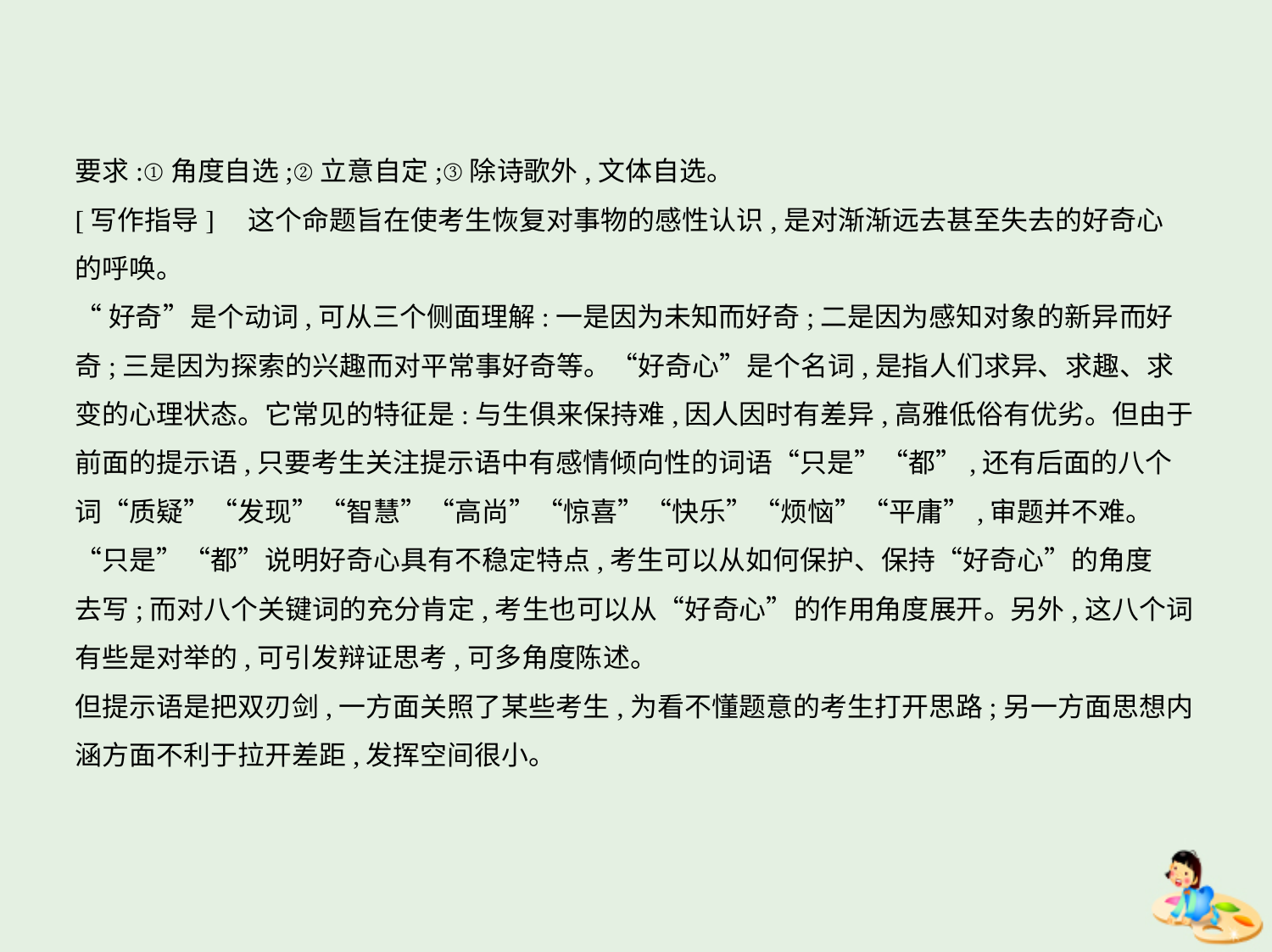

要求:①角度自选;②立意自定;③除诗歌外,文体自选。
[写作指导]　这个命题旨在使考生恢复对事物的感性认识,是对渐渐远去甚至失去的好奇心
的呼唤。
“好奇”是个动词,可从三个侧面理解:一是因为未知而好奇;二是因为感知对象的新异而好
奇;三是因为探索的兴趣而对平常事好奇等。“好奇心”是个名词,是指人们求异、求趣、求
变的心理状态。它常见的特征是:与生俱来保持难,因人因时有差异,高雅低俗有优劣。但由于
前面的提示语,只要考生关注提示语中有感情倾向性的词语“只是”“都”,还有后面的八个
词“质疑”“发现”“智慧”“高尚”“惊喜”“快乐”“烦恼”“平庸”,审题并不难。
“只是”“都”说明好奇心具有不稳定特点,考生可以从如何保护、保持“好奇心”的角度
去写;而对八个关键词的充分肯定,考生也可以从“好奇心”的作用角度展开。另外,这八个词
有些是对举的,可引发辩证思考,可多角度陈述。
但提示语是把双刃剑,一方面关照了某些考生,为看不懂题意的考生打开思路;另一方面思想内
涵方面不利于拉开差距,发挥空间很小。